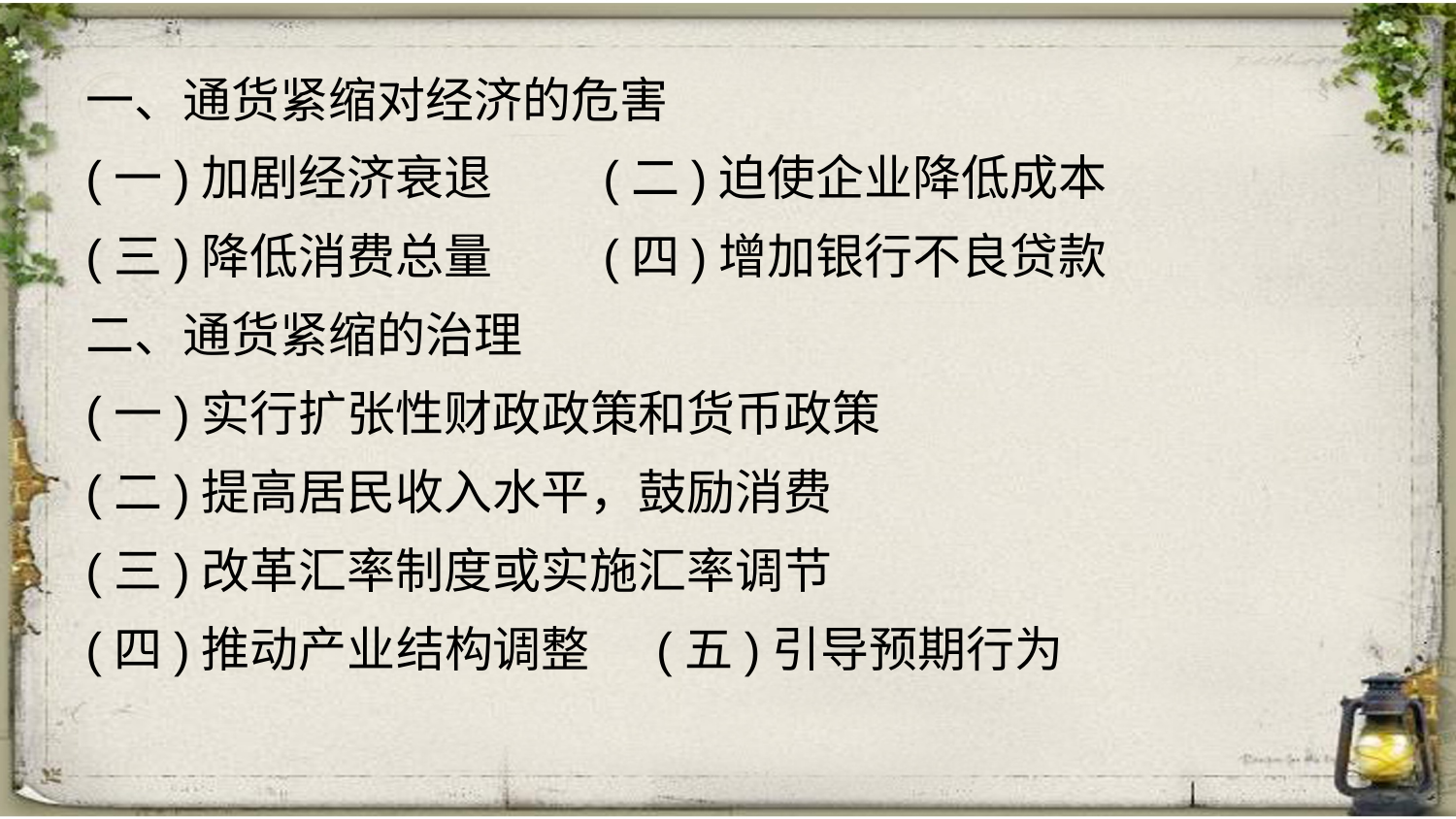

一、通货紧缩对经济的危害
(一)加剧经济衰退         (二)迫使企业降低成本
(三)降低消费总量         (四)增加银行不良贷款
二、通货紧缩的治理
(一)实行扩张性财政政策和货币政策
(二)提高居民收入水平，鼓励消费
(三)改革汇率制度或实施汇率调节
(四)推动产业结构调整     (五)引导预期行为